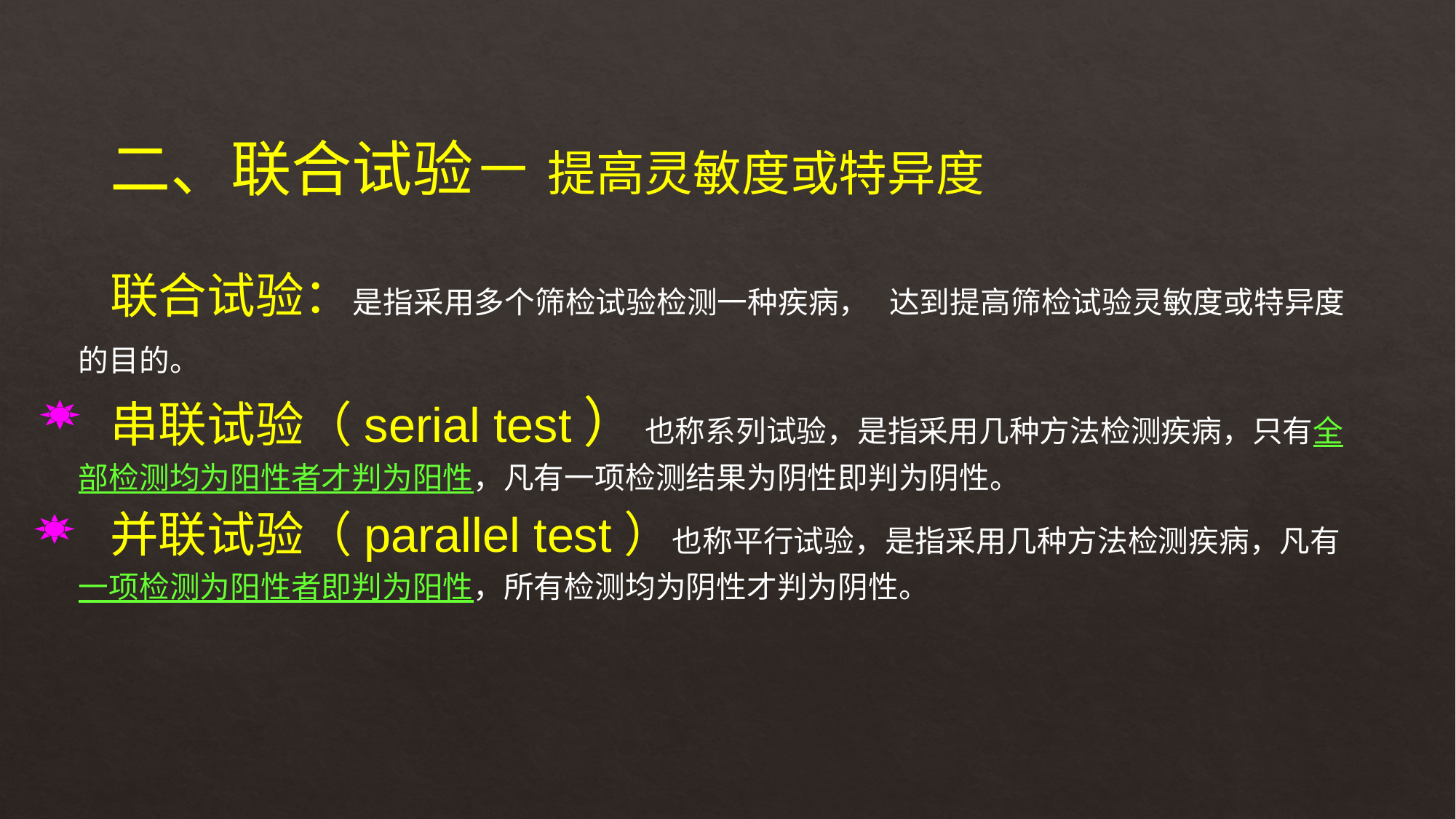

二、联合试验－ 提高灵敏度或特异度

联合试验：是指采用多个筛检试验检测一种疾病，   达到提高筛检试验灵敏度或特异度的目的。
串联试验（serial test） 也称系列试验，是指采用几种方法检测疾病，只有全部检测均为阳性者才判为阳性，凡有一项检测结果为阴性即判为阴性。
并联试验（parallel test）也称平行试验，是指采用几种方法检测疾病，凡有一项检测为阳性者即判为阳性，所有检测均为阴性才判为阴性。